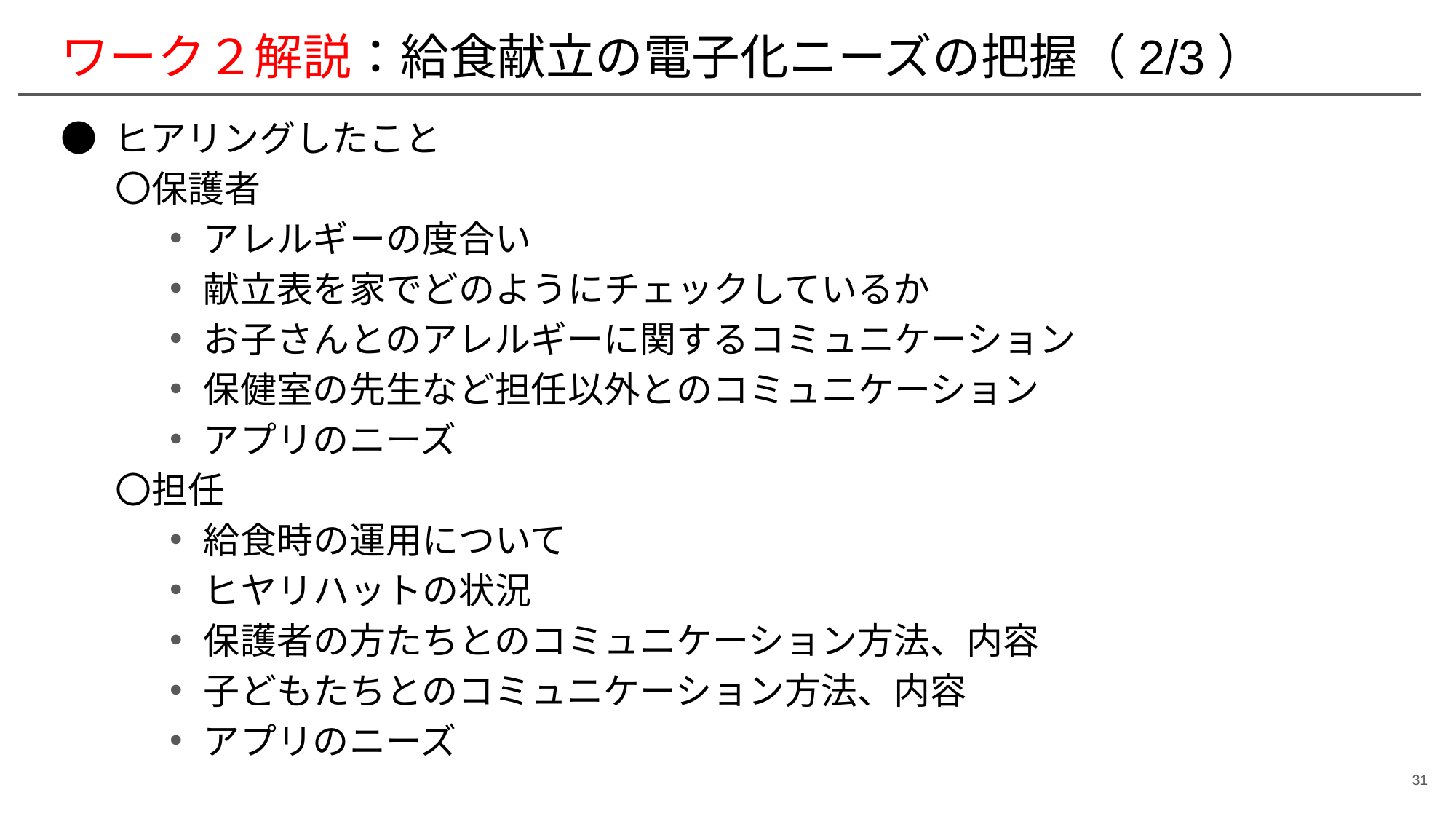

# ワーク２解説：給食献立の電子化ニーズの把握（2/3）
● ヒアリングしたこと
〇保護者
アレルギーの度合い
献立表を家でどのようにチェックしているか
お子さんとのアレルギーに関するコミュニケーション
保健室の先生など担任以外とのコミュニケーション
アプリのニーズ
〇担任
給食時の運用について
ヒヤリハットの状況
保護者の方たちとのコミュニケーション方法、内容
子どもたちとのコミュニケーション方法、内容
アプリのニーズ
31